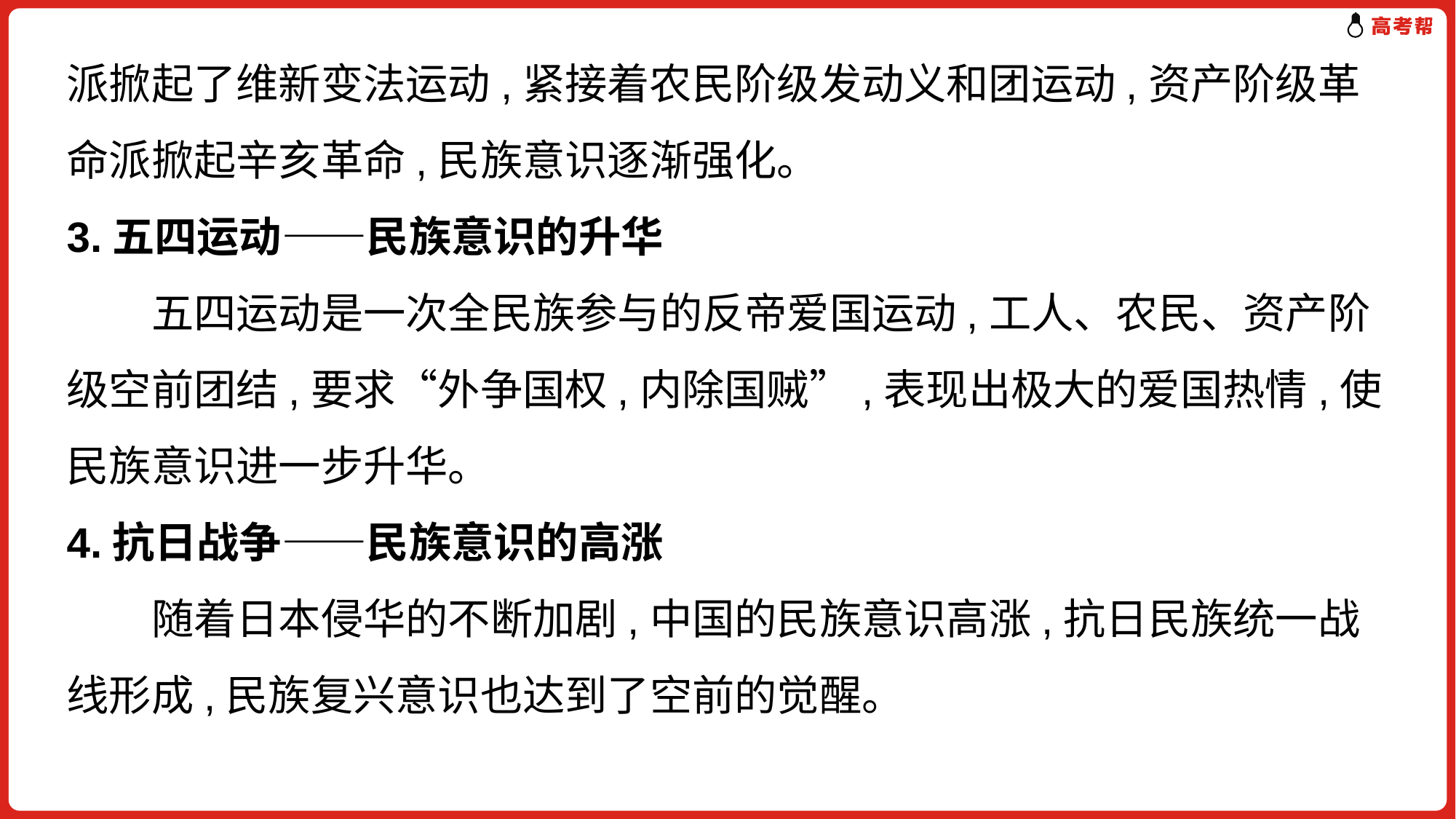

派掀起了维新变法运动,紧接着农民阶级发动义和团运动,资产阶级革命派掀起辛亥革命,民族意识逐渐强化。
3.五四运动——民族意识的升华
　　五四运动是一次全民族参与的反帝爱国运动,工人、农民、资产阶级空前团结,要求“外争国权,内除国贼”,表现出极大的爱国热情,使民族意识进一步升华。
4.抗日战争——民族意识的高涨
　　随着日本侵华的不断加剧,中国的民族意识高涨,抗日民族统一战线形成,民族复兴意识也达到了空前的觉醒。